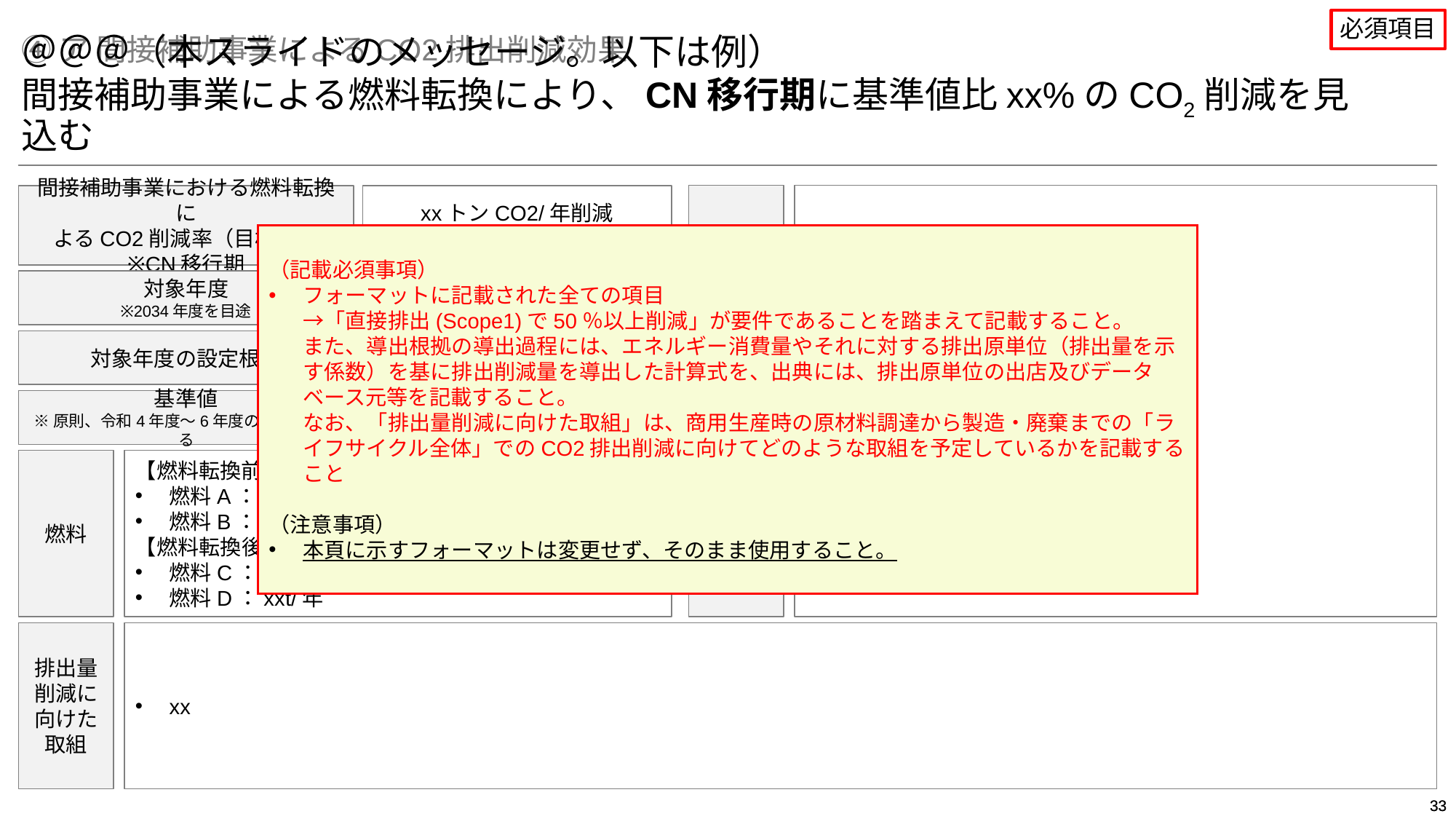

必須項目
④ア 間接補助事業によるCO2排出削減効果
＠＠＠（本スライドのメッセージ。以下は例）
間接補助事業による燃料転換により、CN移行期に基準値比xx%のCO2削減を見込む
導出
根拠
（導出過程）
xx

（出典）
xx
間接補助事業における燃料転換に
よるCO2削減率（目標値）
※CN移行期
xxトンCO2/年削減
（基準値比xx%減）
（記載必須事項）
フォーマットに記載された全ての項目
→「直接排出(Scope1)で50％以上削減」が要件であることを踏まえて記載すること。
また、導出根拠の導出過程には、エネルギー消費量やそれに対する排出原単位（排出量を示す係数）を基に排出削減量を導出した計算式を、出典には、排出原単位の出店及びデータベース元等を記載すること。
なお、「排出量削減に向けた取組」は、商用生産時の原材料調達から製造・廃棄までの「ライフサイクル全体」でのCO2排出削減に向けてどのような取組を予定しているかを記載すること

（注意事項）
本頁に示すフォーマットは変更せず、そのまま使用すること。
対象年度
※2034年度を目途
xx年度
対象年度の設定根拠
xx
基準値
※原則、令和4年度～6年度の平均値とする
xxトンCO2/年
燃料
【燃料転換前】
燃料A：xxt/年
燃料B：xxt/年
【燃料転換後（CN移行期）】
燃料C：xxt/年
燃料D：xxt/年
排出量
削減に
向けた
取組
xx
目標年度の考え方を入れる